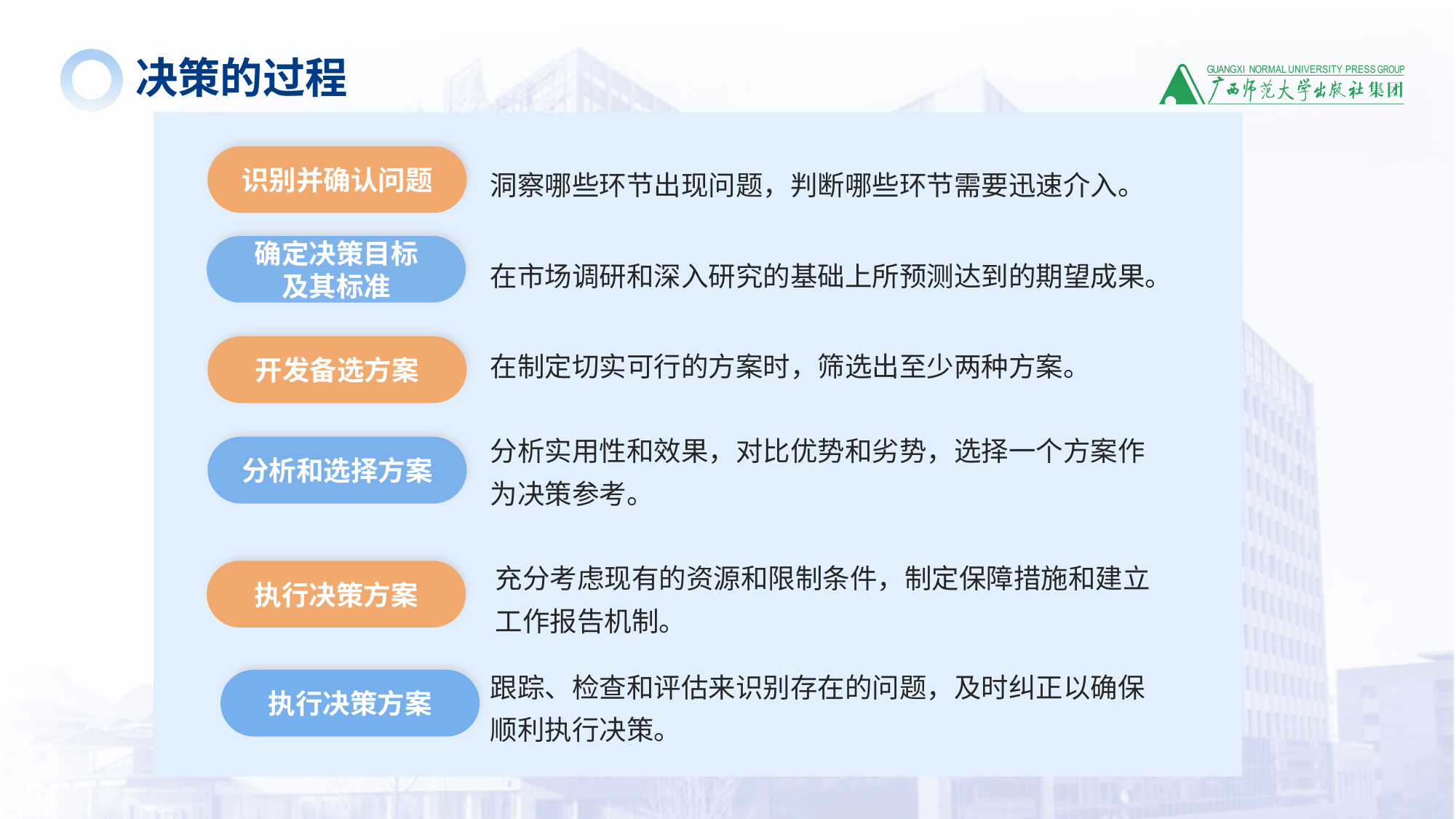

决策的过程

识别并确认问题
洞察哪些环节出现问题，判断哪些环节需要迅速介入。
确定决策目标
及其标准
在市场调研和深入研究的基础上所预测达到的期望成果。
开发备选方案
在制定切实可行的方案时，筛选出至少两种方案。
分析和选择方案
分析实用性和效果，对比优势和劣势，选择一个方案作为决策参考。
执行决策方案
充分考虑现有的资源和限制条件，制定保障措施和建立工作报告机制。
执行决策方案
跟踪、检查和评估来识别存在的问题，及时纠正以确保顺利执行决策。